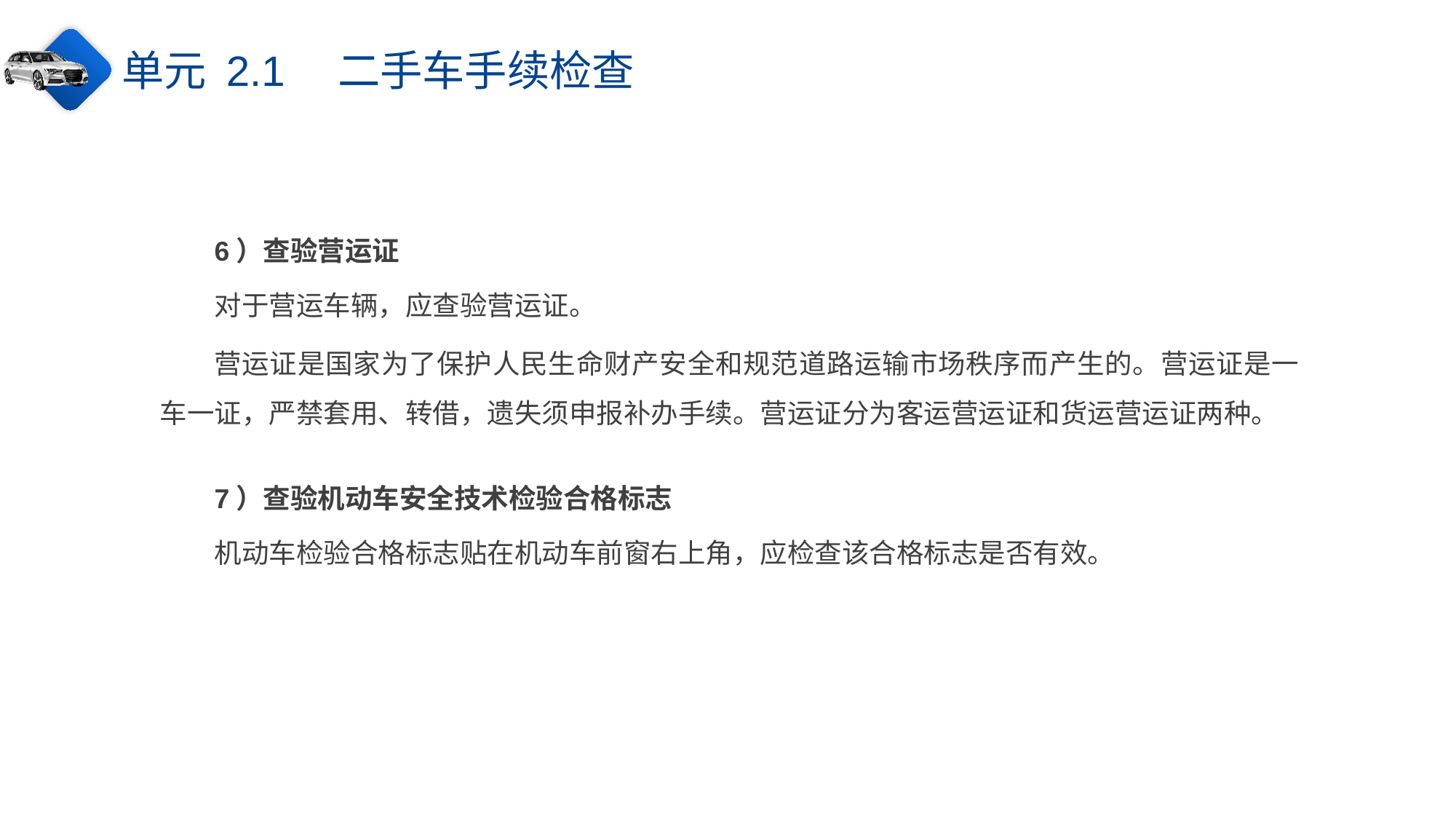

单元 2.1　二手车手续检查
6）查验营运证
对于营运车辆，应查验营运证。
营运证是国家为了保护人民生命财产安全和规范道路运输市场秩序而产生的。营运证是一车一证，严禁套用、转借，遗失须申报补办手续。营运证分为客运营运证和货运营运证两种。
7）查验机动车安全技术检验合格标志
机动车检验合格标志贴在机动车前窗右上角，应检查该合格标志是否有效。